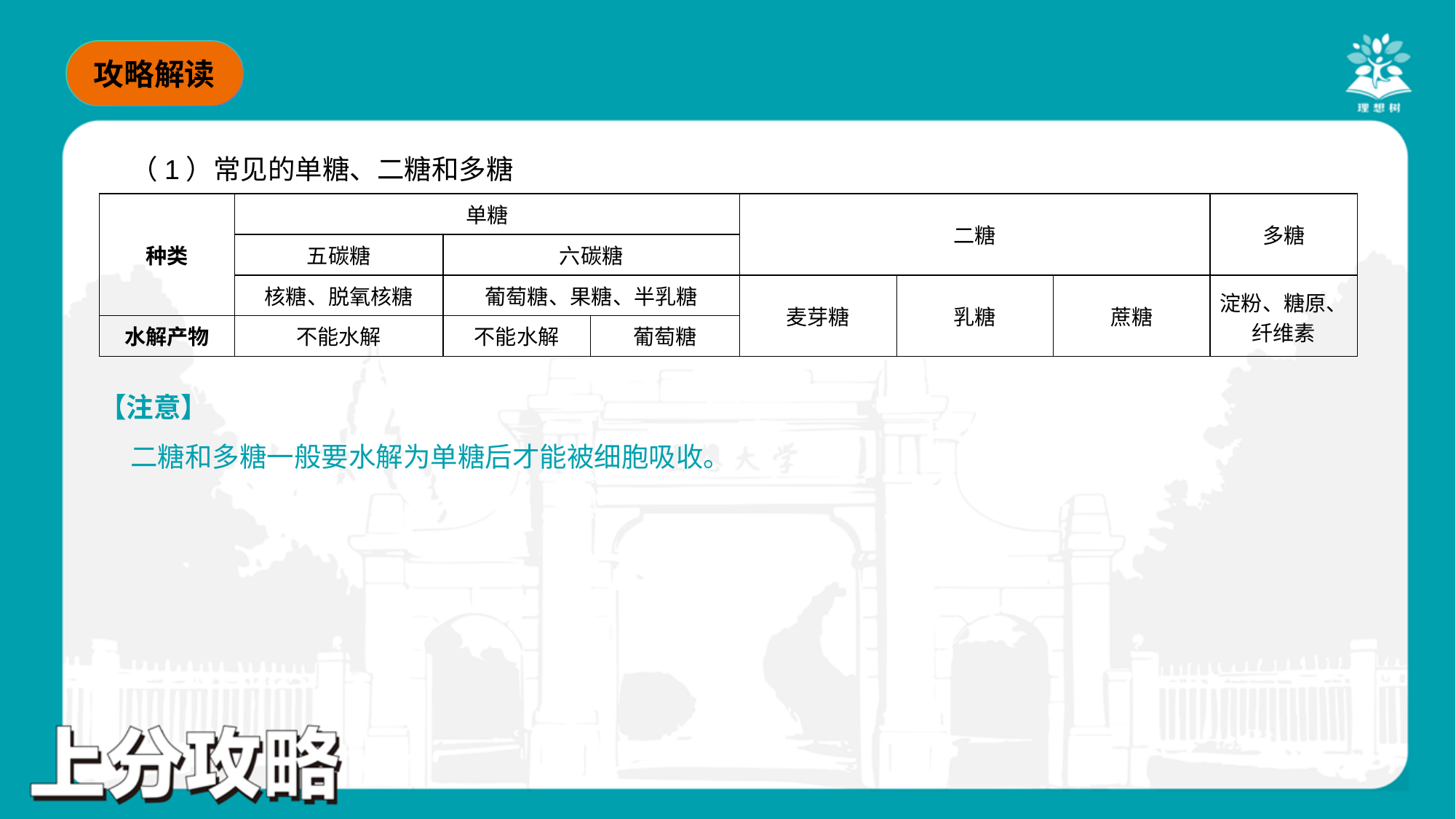

（1）常见的单糖、二糖和多糖
| 种类 | 单糖 |  |  | 二糖 |  |  | 多糖 |
| --- | --- | --- | --- | --- | --- | --- | --- |
|  | 五碳糖 | 六碳糖 |  |  |  |  |  |
|  | 核糖、脱氧核糖 | 葡萄糖、果糖、半乳糖 |  | 麦芽糖 | 乳糖 | 蔗糖 | 淀粉、糖原、 纤维素 |
| 水解产物 | 不能水解 | 不能水解 | 葡萄糖 |  |  |  |  |
【注意】
    二糖和多糖一般要水解为单糖后才能被细胞吸收。